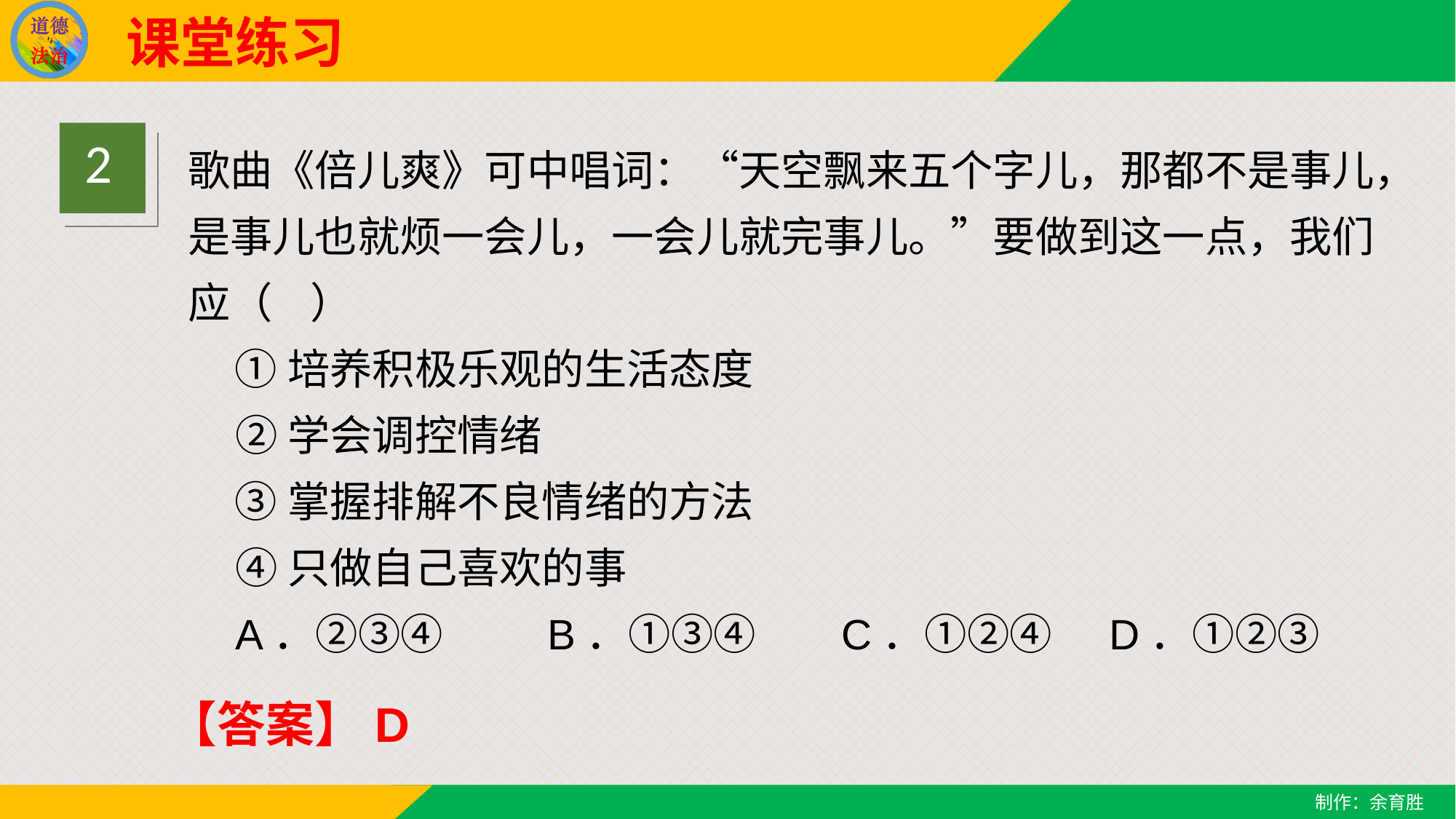

课堂练习

2

歌曲《倍儿爽》可中唱词：“天空飘来五个字儿，那都不是事儿，是事儿也就烦一会儿，一会儿就完事儿。”要做到这一点，我们应（    ）
     ①培养积极乐观的生活态度
     ②学会调控情绪
     ③掌握排解不良情绪的方法
     ④只做自己喜欢的事
    A．②③④          B．①③④        C．①②④     D．①②③
【答案】D